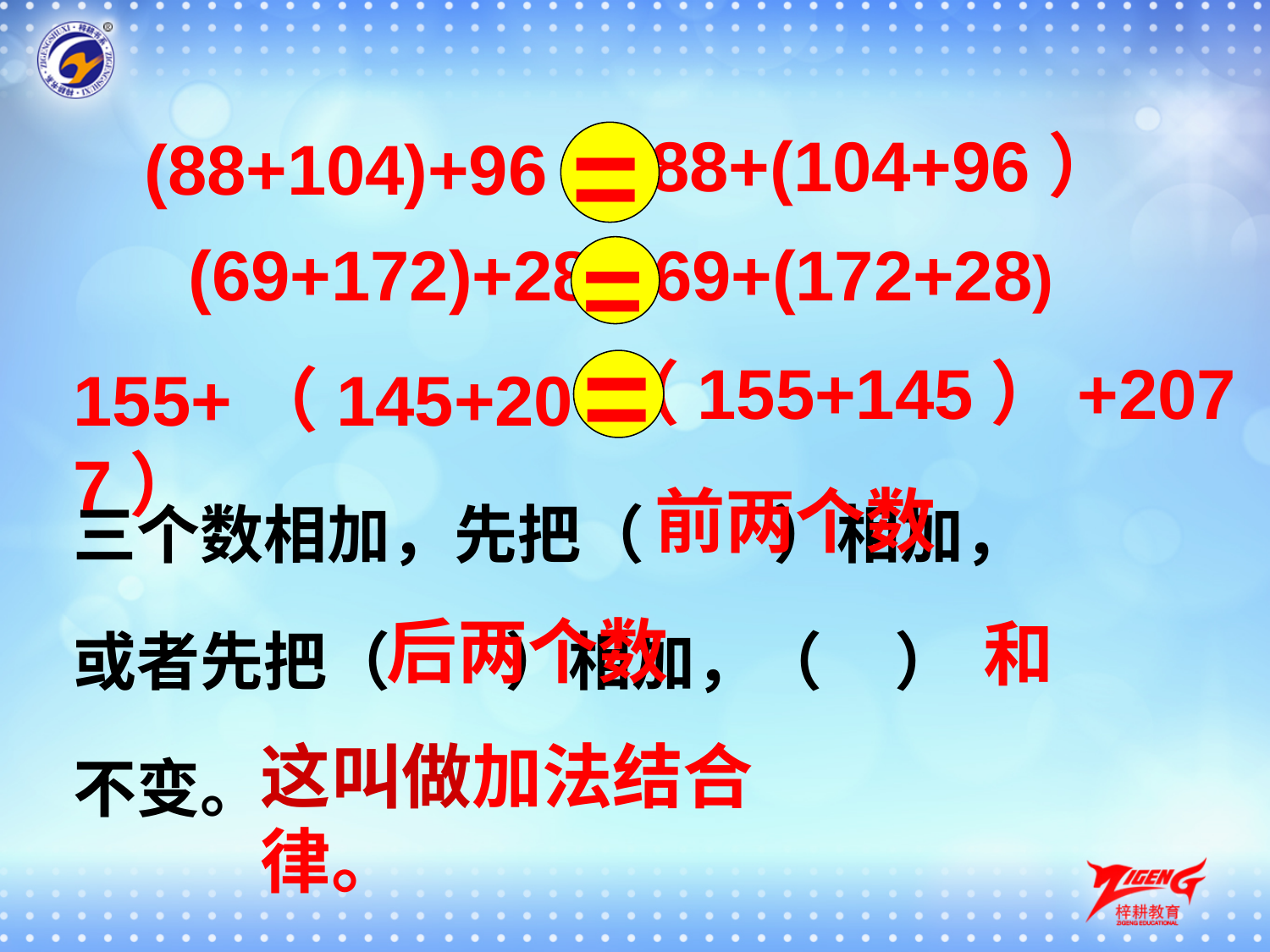

=
88+(104+96）

(88+104)+96

=
(69+172)+28
69+(172+28)

=
（155+145）+207
155+（145+207）

三个数相加，先把（         ）相加，
或者先把（        ）相加，（     ）
不变。
前两个数
后两个数
和
这叫做加法结合律。